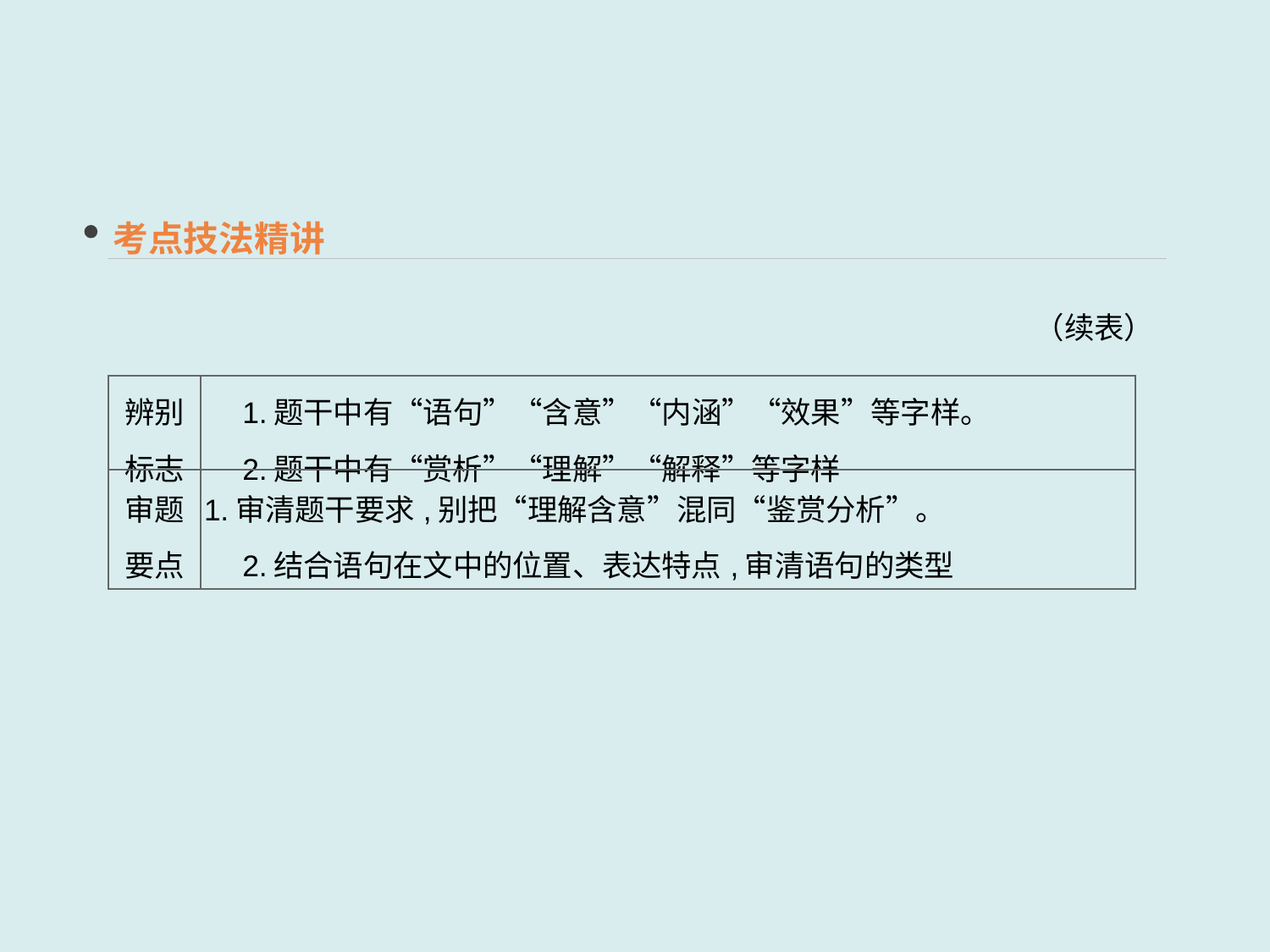

考点技法精讲

（续表）
| 辨别 标志 | 1.题干中有“语句”“含意”“内涵”“效果”等字样。 　2.题干中有“赏析”“理解”“解释”等字样 |
| --- | --- |
| 审题 要点 | 1.审清题干要求,别把“理解含意”混同“鉴赏分析”。 　2.结合语句在文中的位置、表达特点,审清语句的类型 |